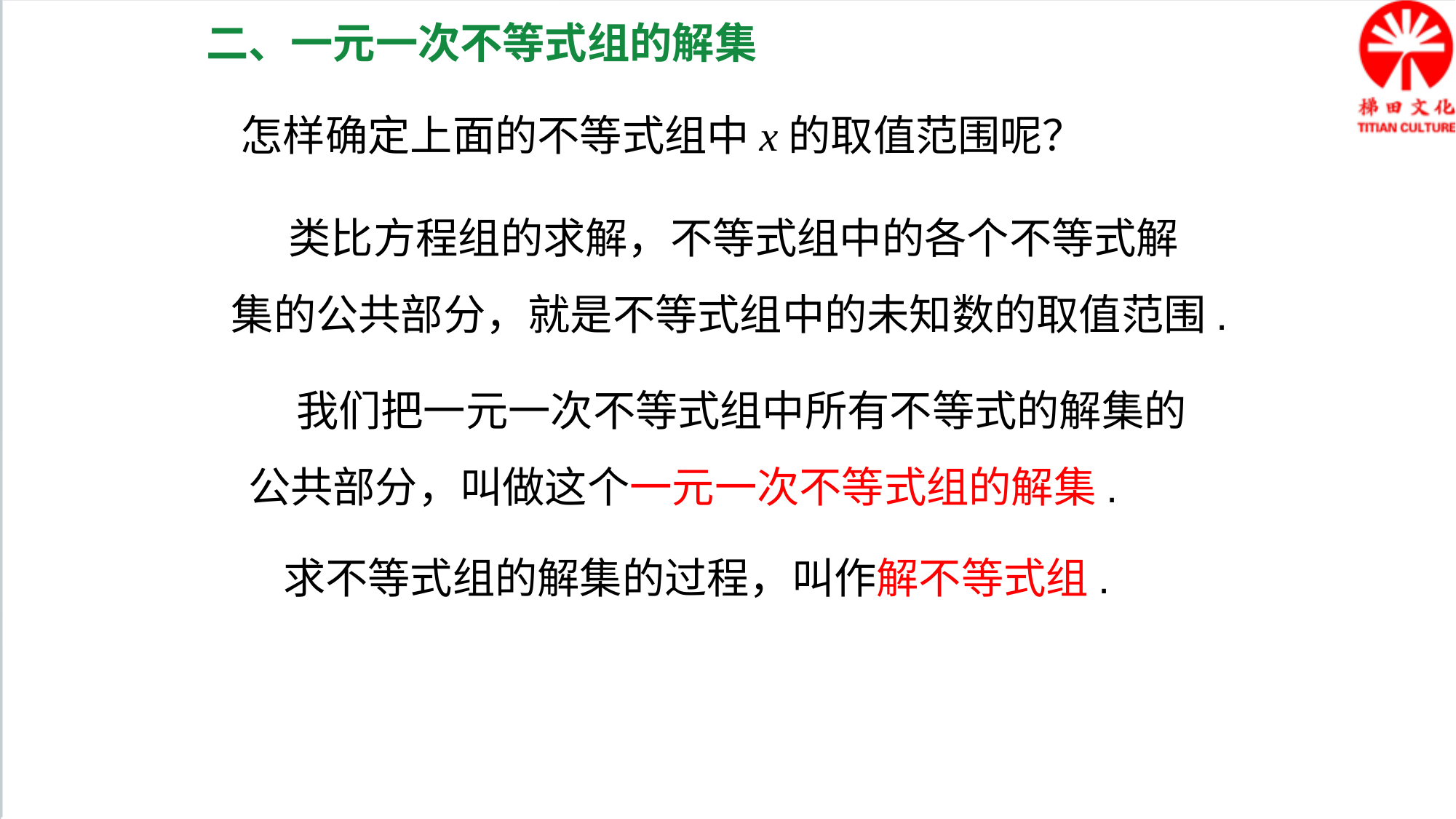

二、一元一次不等式组的解集
怎样确定上面的不等式组中x的取值范围呢？
     类比方程组的求解，不等式组中的各个不等式解
集的公共部分，就是不等式组中的未知数的取值范围.
    我们把一元一次不等式组中所有不等式的解集的
公共部分，叫做这个一元一次不等式组的解集.
    求不等式组的解集的过程，叫作解不等式组.